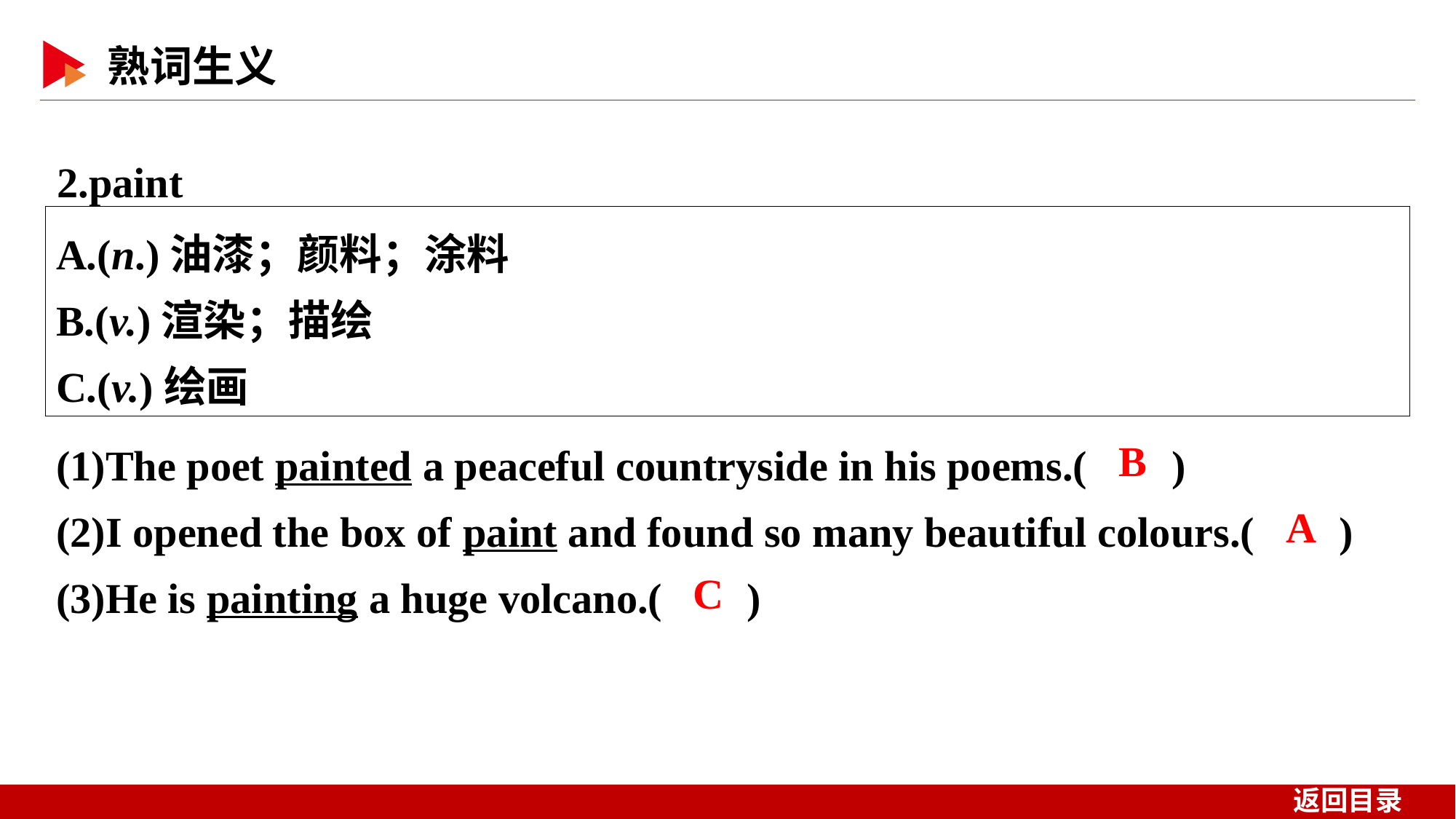

2.paint
A.(n.)油漆；颜料；涂料
B.(v.)渲染；描绘
C.(v.)绘画
(1)The poet painted a peaceful countryside in his poems.(        )
(2)I opened the box of paint and found so many beautiful colours.(        )
(3)He is painting a huge volcano.(        )
   B
   A
   C